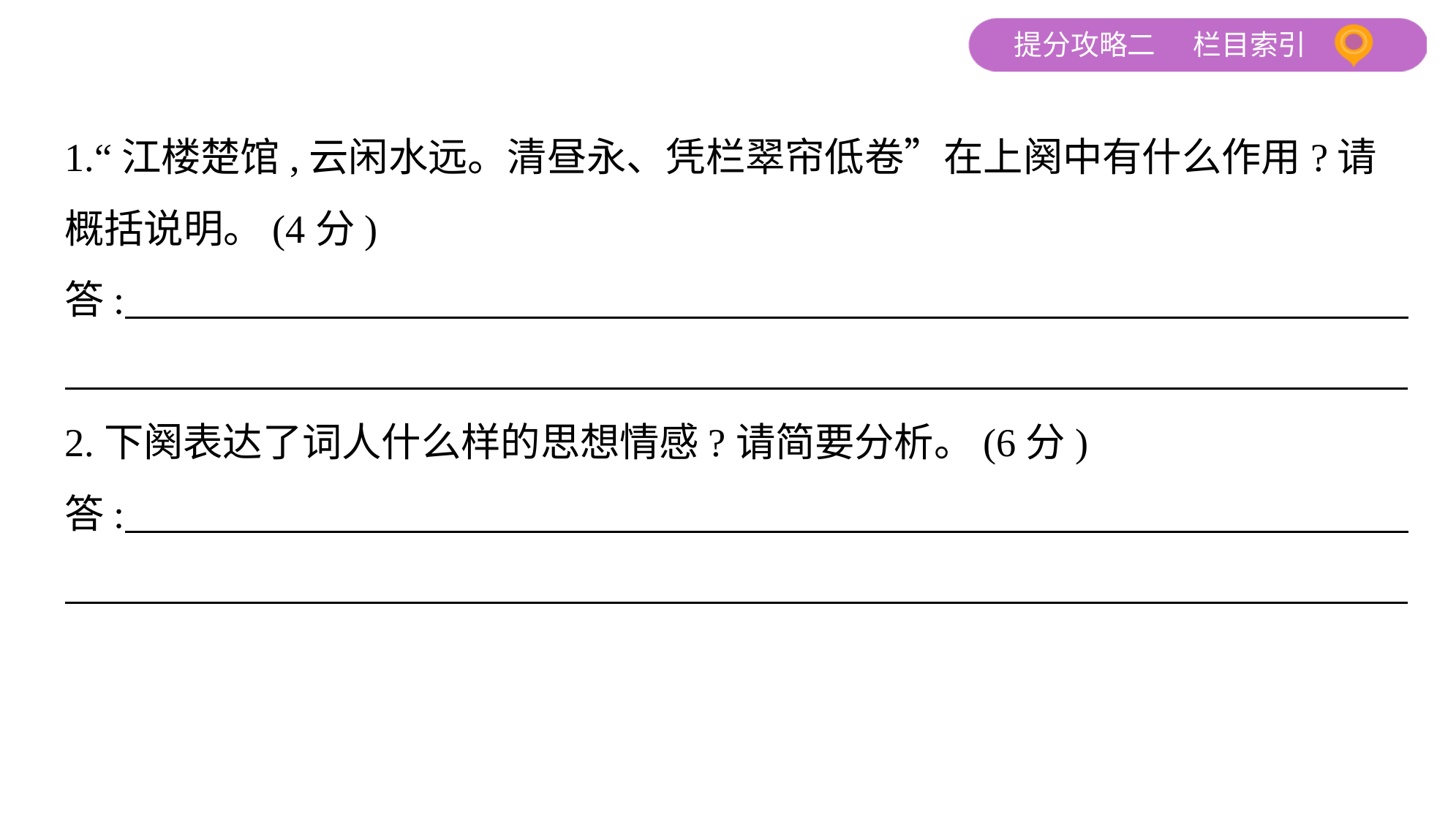

1.“江楼楚馆,云闲水远。清昼永、凭栏翠帘低卷”在上阕中有什么作用?请
概括说明。(4分)
答:

2.下阕表达了词人什么样的思想情感?请简要分析。(6分)
答: